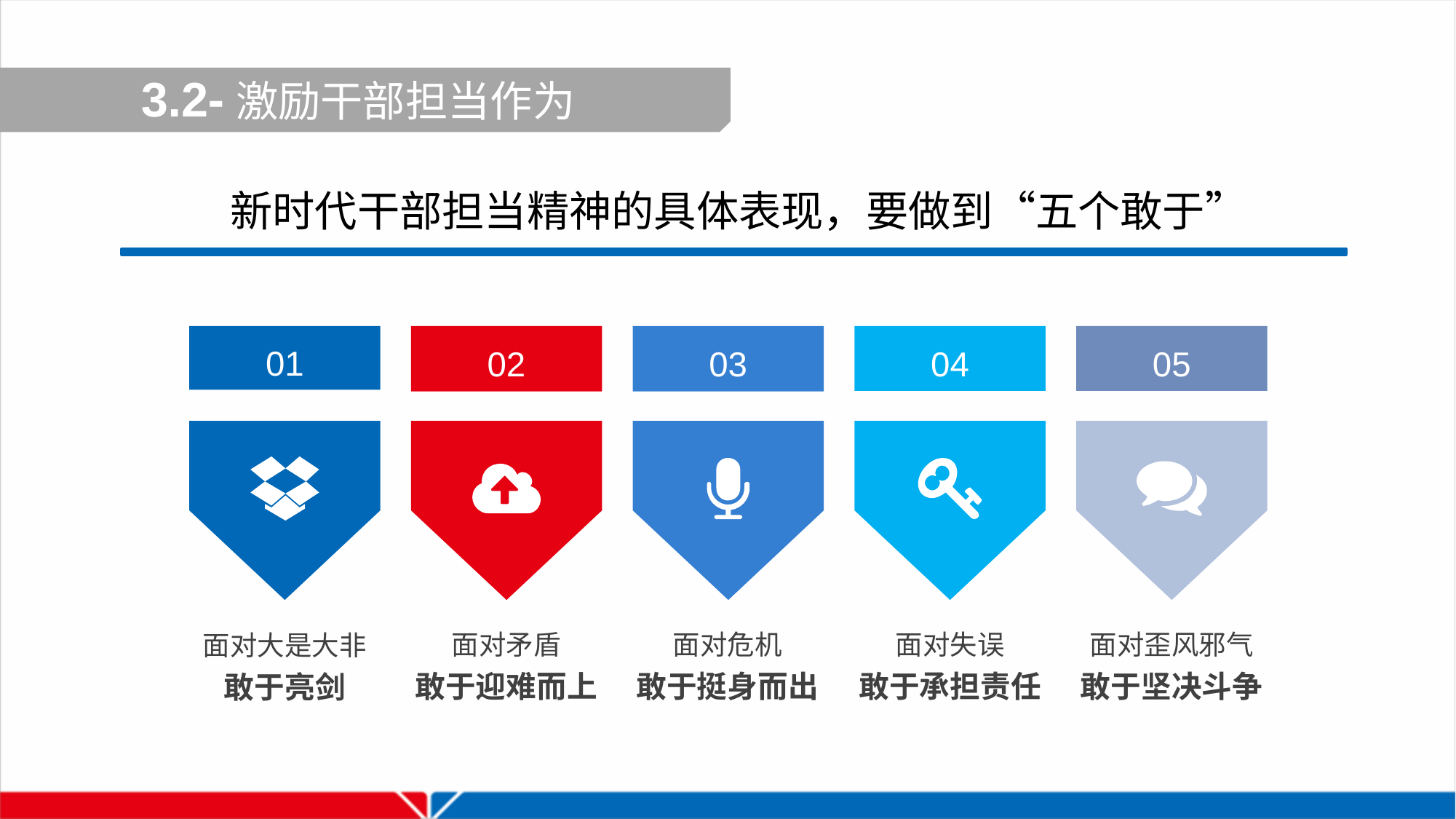

3.2-激励干部担当作为

新时代干部担当精神的具体表现，要做到“五个敢于”

01
04
05
02
03

面对失误
敢于承担责任
面对歪风邪气
敢于坚决斗争
面对矛盾
敢于迎难而上
面对危机
敢于挺身而出
面对大是大非
敢于亮剑